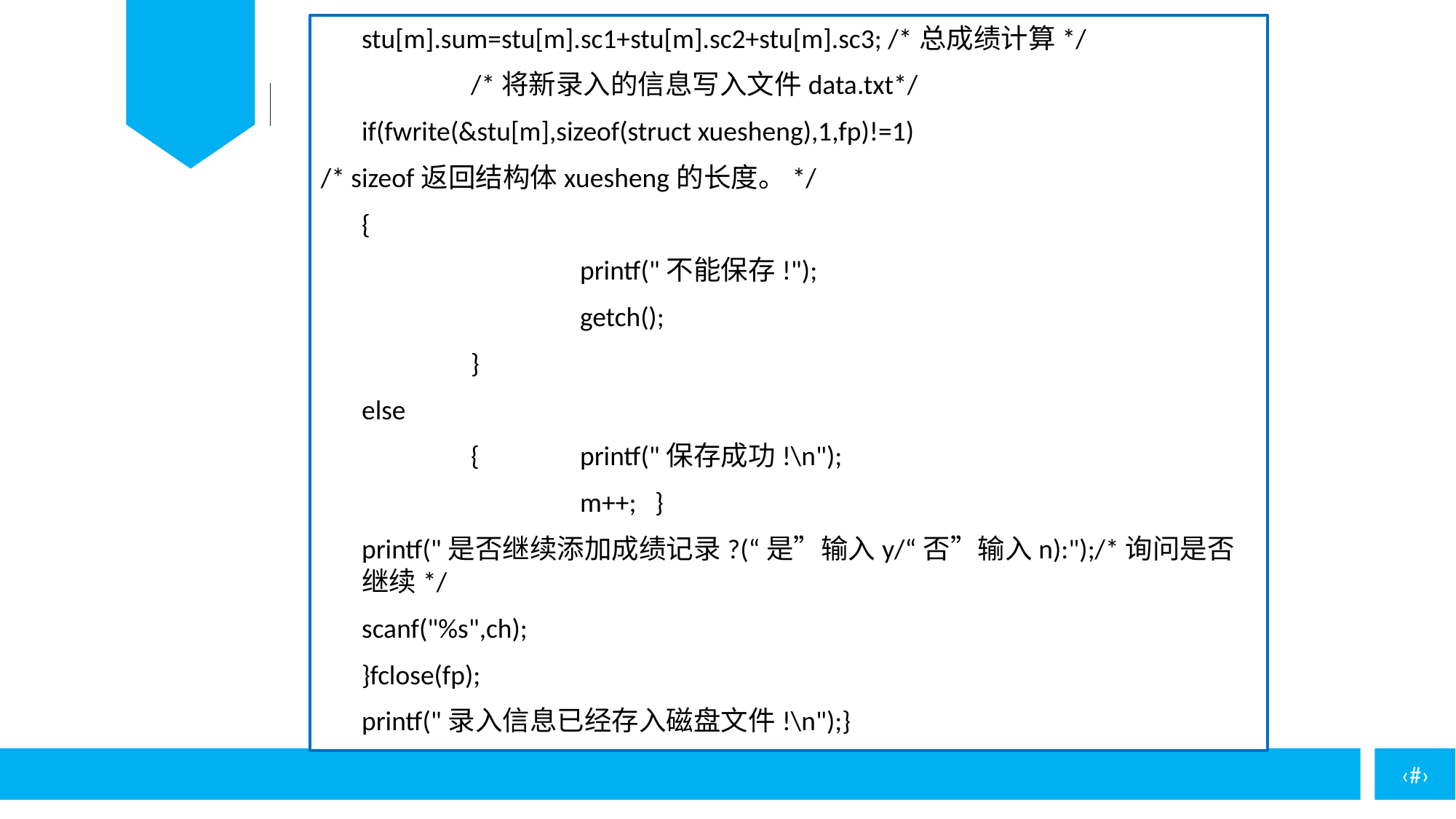

stu[m].sum=stu[m].sc1+stu[m].sc2+stu[m].sc3; /*总成绩计算*/
		/*将新录入的信息写入文件data.txt*/
     	if(fwrite(&stu[m],sizeof(struct xuesheng),1,fp)!=1)
/* sizeof返回结构体xuesheng的长度。*/
     	{
		 	printf("不能保存!");
		 	getch();
	 	}
     	else
	 	{	printf("保存成功!\n");
		 	m++;   }
     	printf("是否继续添加成绩记录?(“是”输入y/“否”输入n):");/*询问是否继续*/
     	scanf("%s",ch);
  	}fclose(fp);
  	printf("录入信息已经存入磁盘文件!\n");}